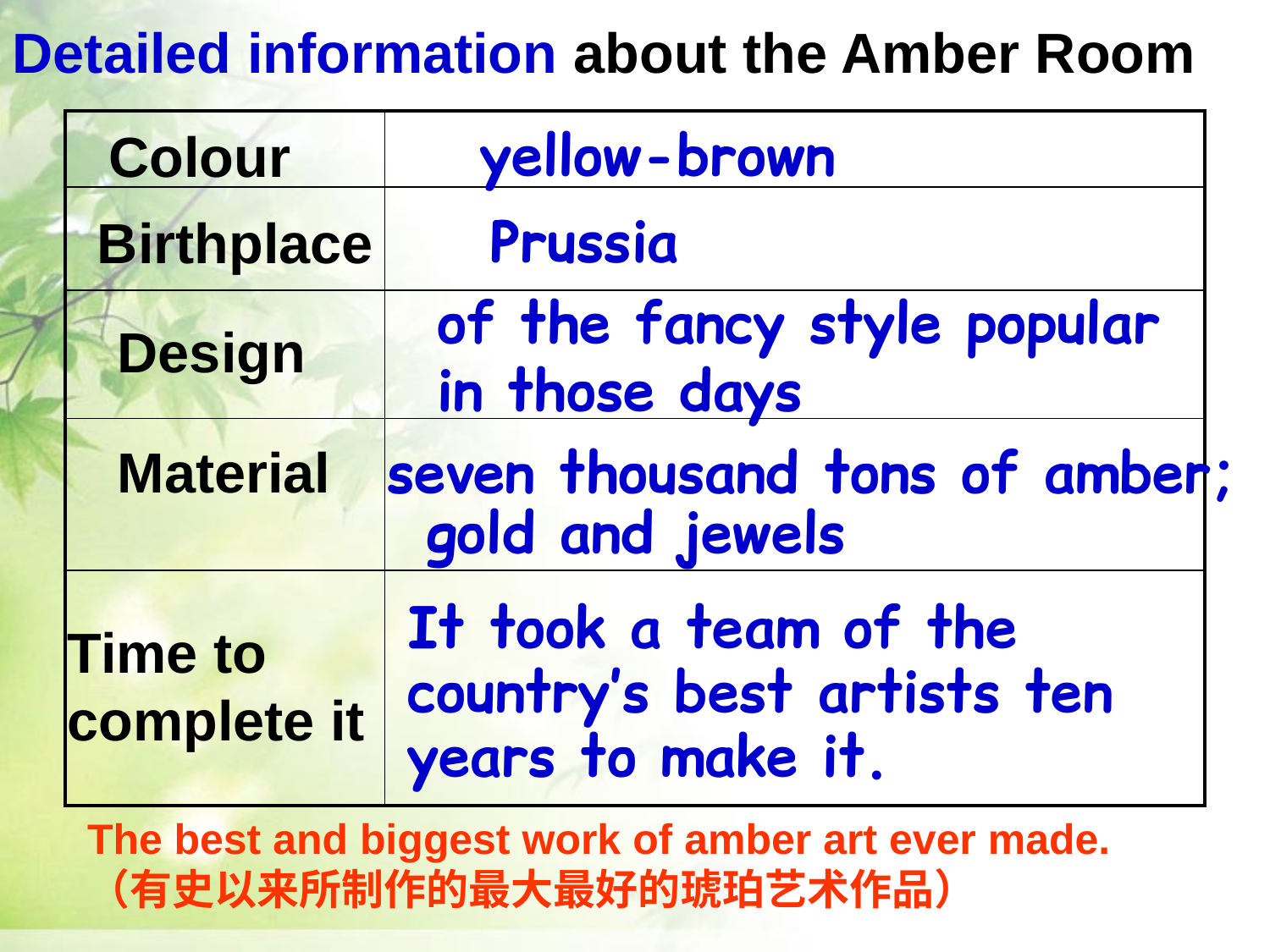

Detailed information about the Amber Room
|  |  |
| --- | --- |
|  |  |
|  |  |
|  |  |
|  |  |
yellow-brown
Colour
Prussia
Birthplace
of the fancy style popular
in those days
Design
Material
seven thousand tons of amber;
gold and jewels
It took a team of the
country’s best artists ten
years to make it.
Time to
complete it
The best and biggest work of amber art ever made.
（有史以来所制作的最大最好的琥珀艺术作品）